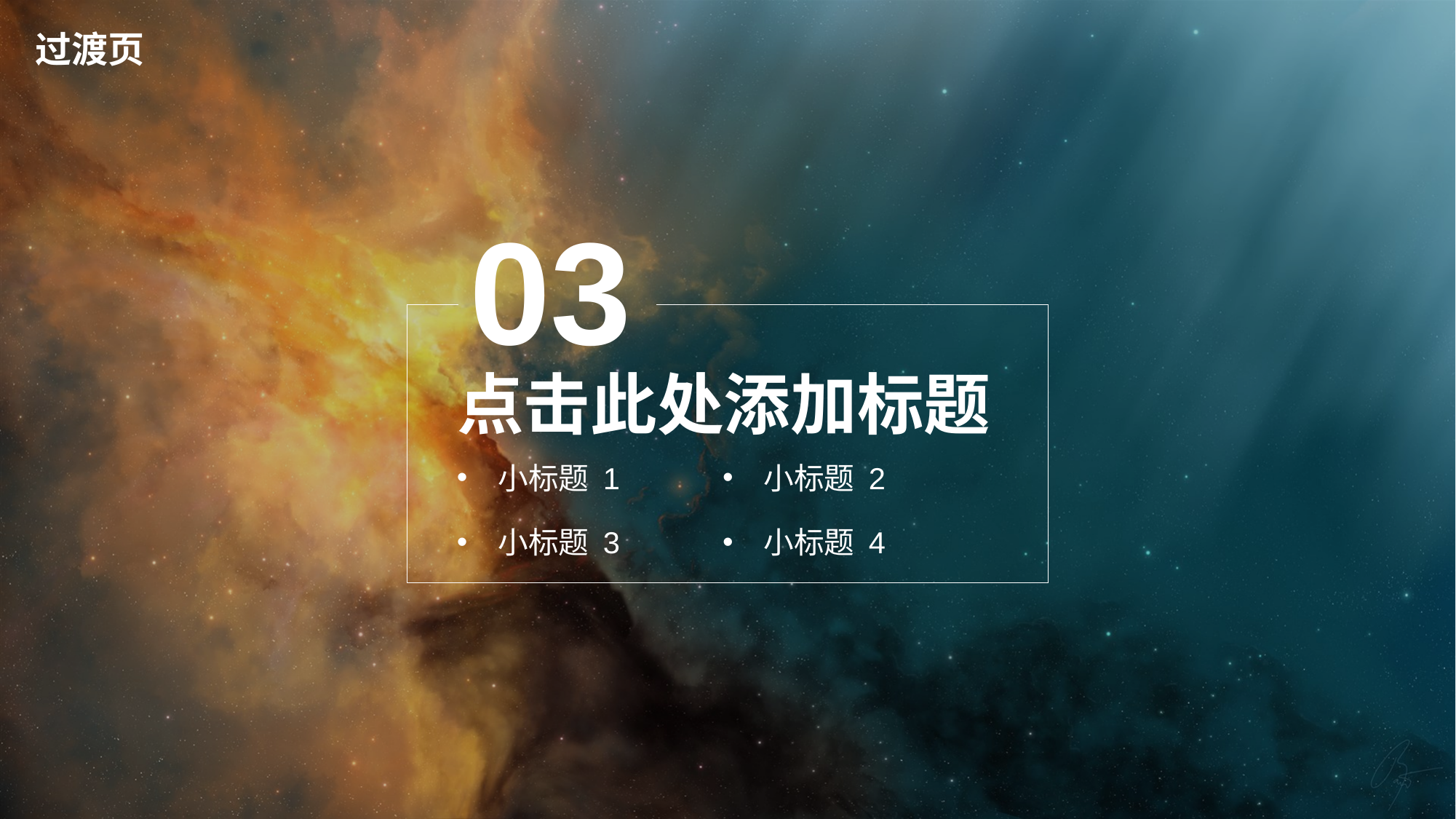

过渡页
03
点击此处添加标题
小标题 1
小标题 2
小标题 3
小标题 4